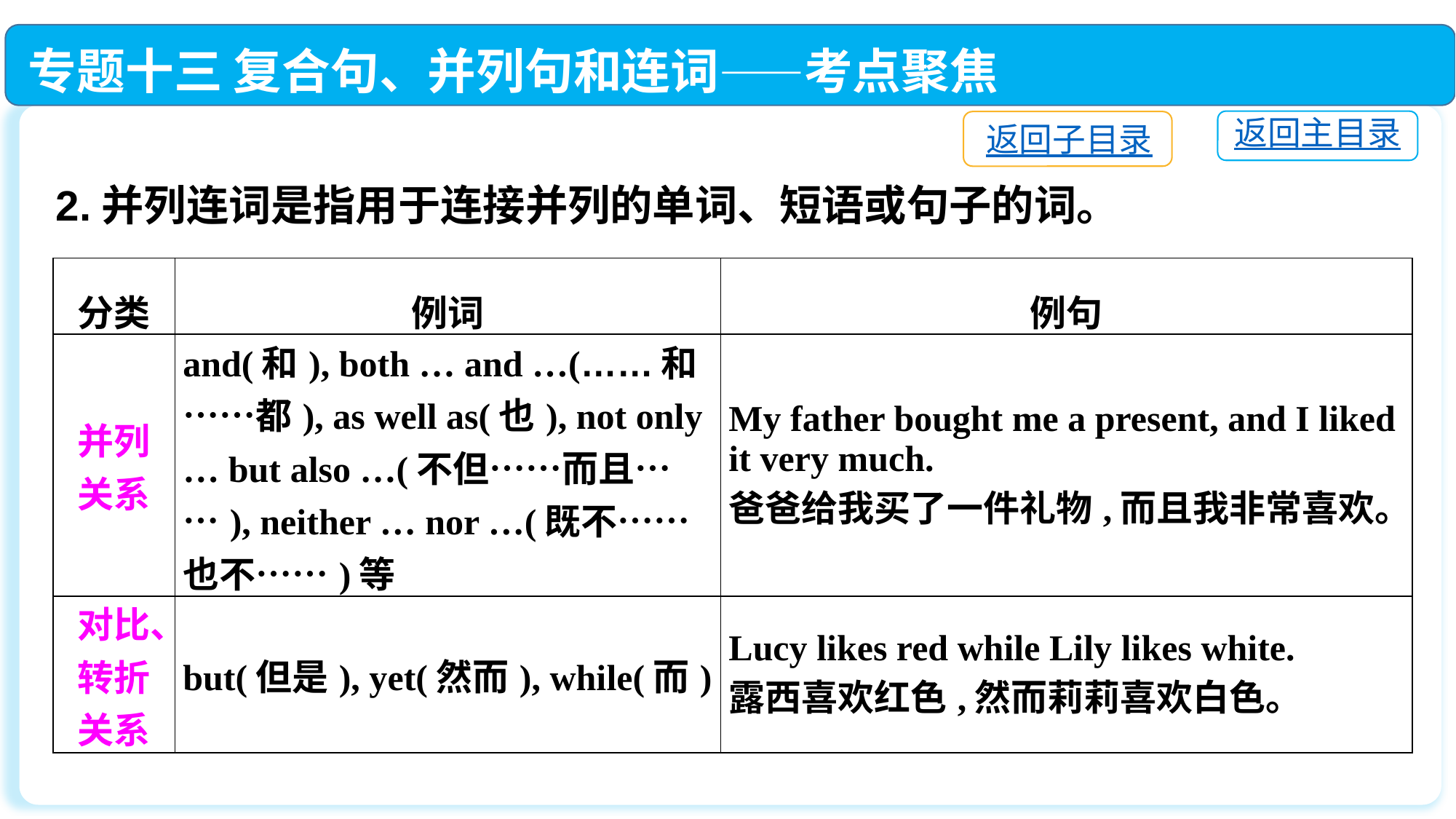

专题十三 复合句、并列句和连词——考点聚焦

返回主目录

返回子目录
2.并列连词是指用于连接并列的单词、短语或句子的词。
| 分类 | 例词 | 例句 |
| --- | --- | --- |
| 并列关系 | and(和), both … and …(……和……都), as well as(也), not only … but also …(不但……而且……), neither … nor …(既不……也不……)等 | My father bought me a present, and I liked it very much. 爸爸给我买了一件礼物,而且我非常喜欢。 |
| 对比、转折关系 | but(但是), yet(然而), while(而) | Lucy likes red while Lily likes white. 露西喜欢红色,然而莉莉喜欢白色。 |